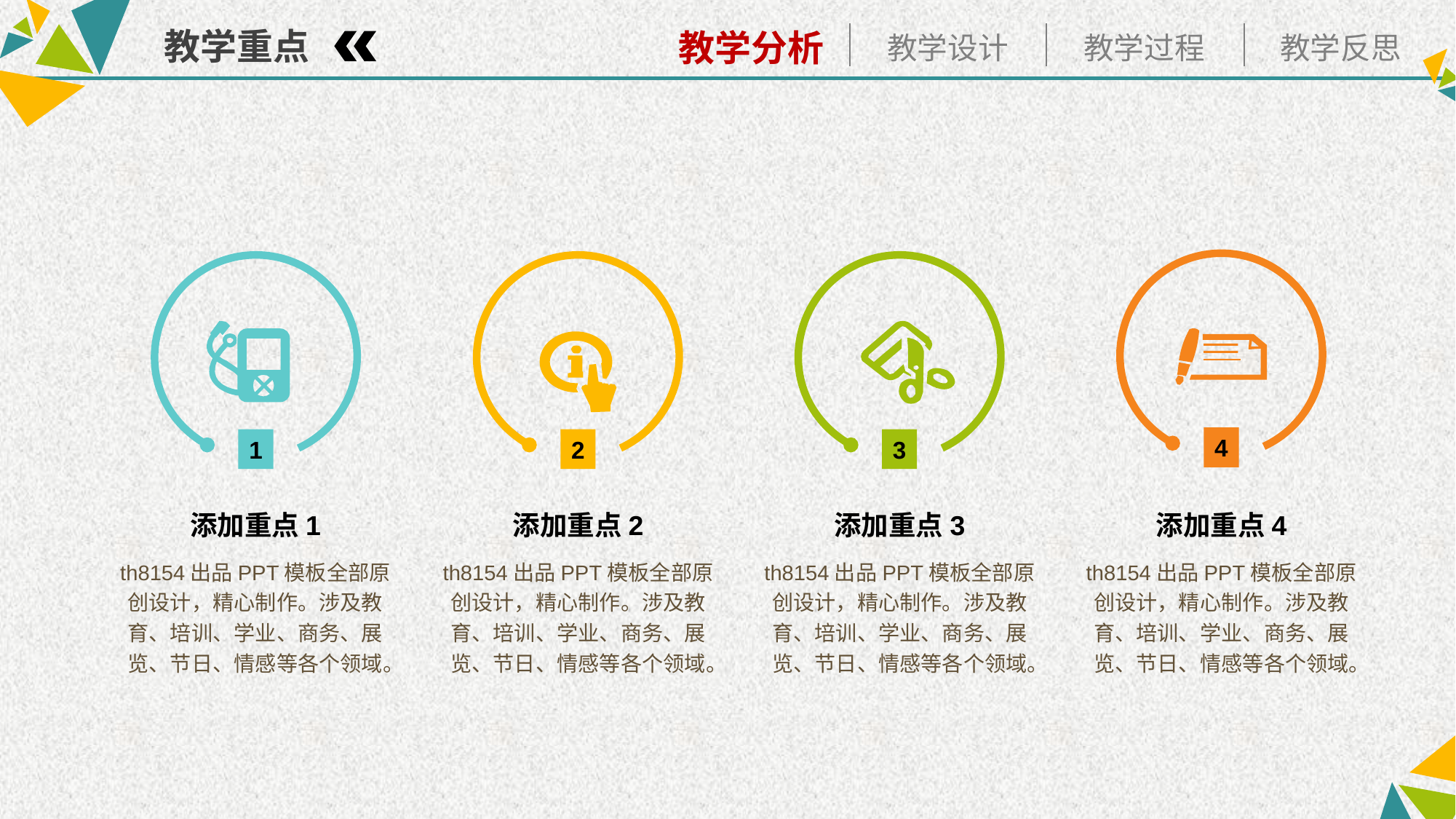

教学重点

4

1

2

3

添加重点1
添加重点2
添加重点3
添加重点4
th8154出品PPT模板全部原创设计，精心制作。涉及教育、培训、学业、商务、展览、节日、情感等各个领域。
th8154出品PPT模板全部原创设计，精心制作。涉及教育、培训、学业、商务、展览、节日、情感等各个领域。
th8154出品PPT模板全部原创设计，精心制作。涉及教育、培训、学业、商务、展览、节日、情感等各个领域。
th8154出品PPT模板全部原创设计，精心制作。涉及教育、培训、学业、商务、展览、节日、情感等各个领域。